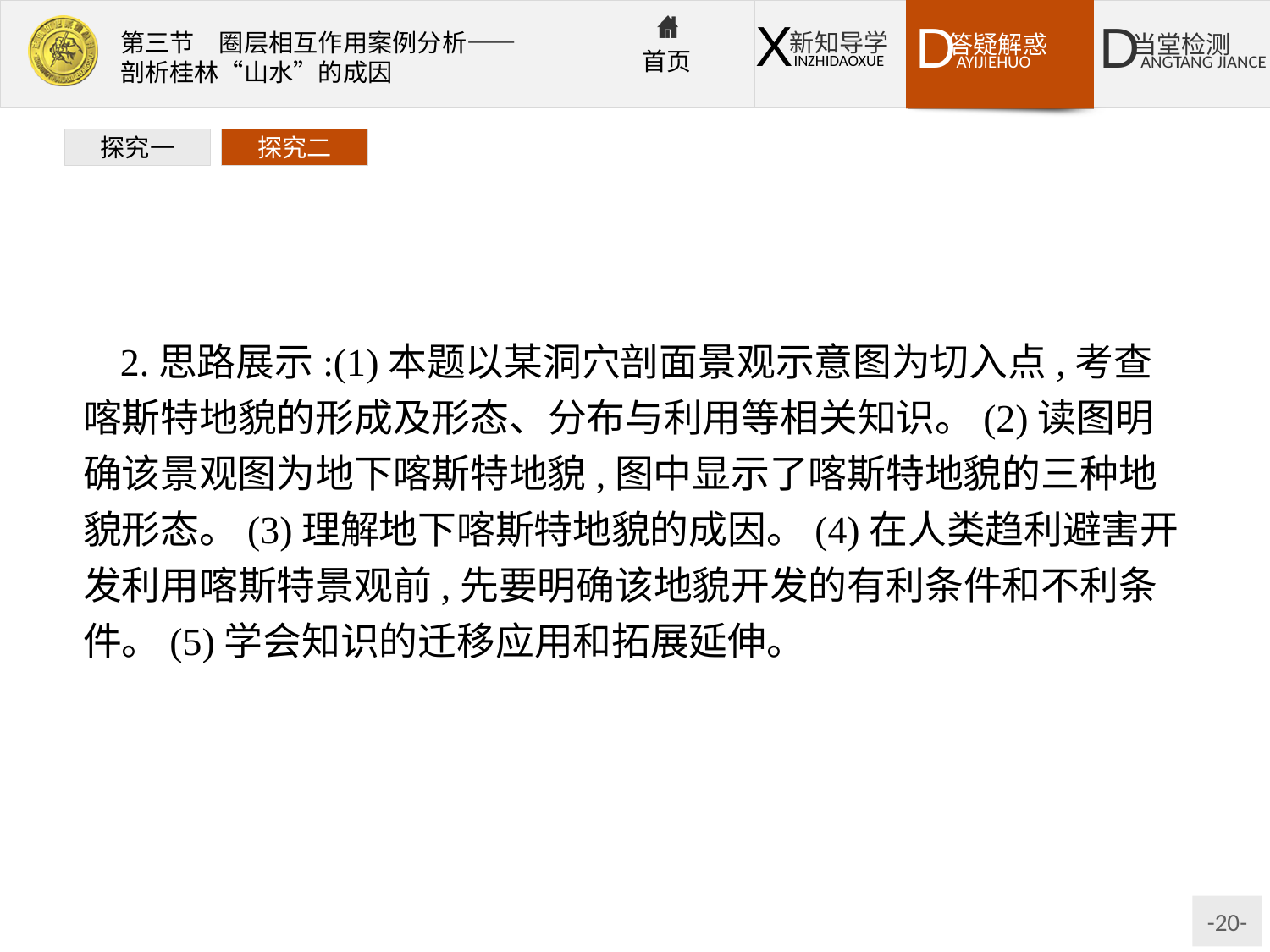

探究一
探究二
2.思路展示:(1)本题以某洞穴剖面景观示意图为切入点,考查喀斯特地貌的形成及形态、分布与利用等相关知识。(2)读图明确该景观图为地下喀斯特地貌,图中显示了喀斯特地貌的三种地貌形态。(3)理解地下喀斯特地貌的成因。(4)在人类趋利避害开发利用喀斯特景观前,先要明确该地貌开发的有利条件和不利条件。(5)学会知识的迁移应用和拓展延伸。